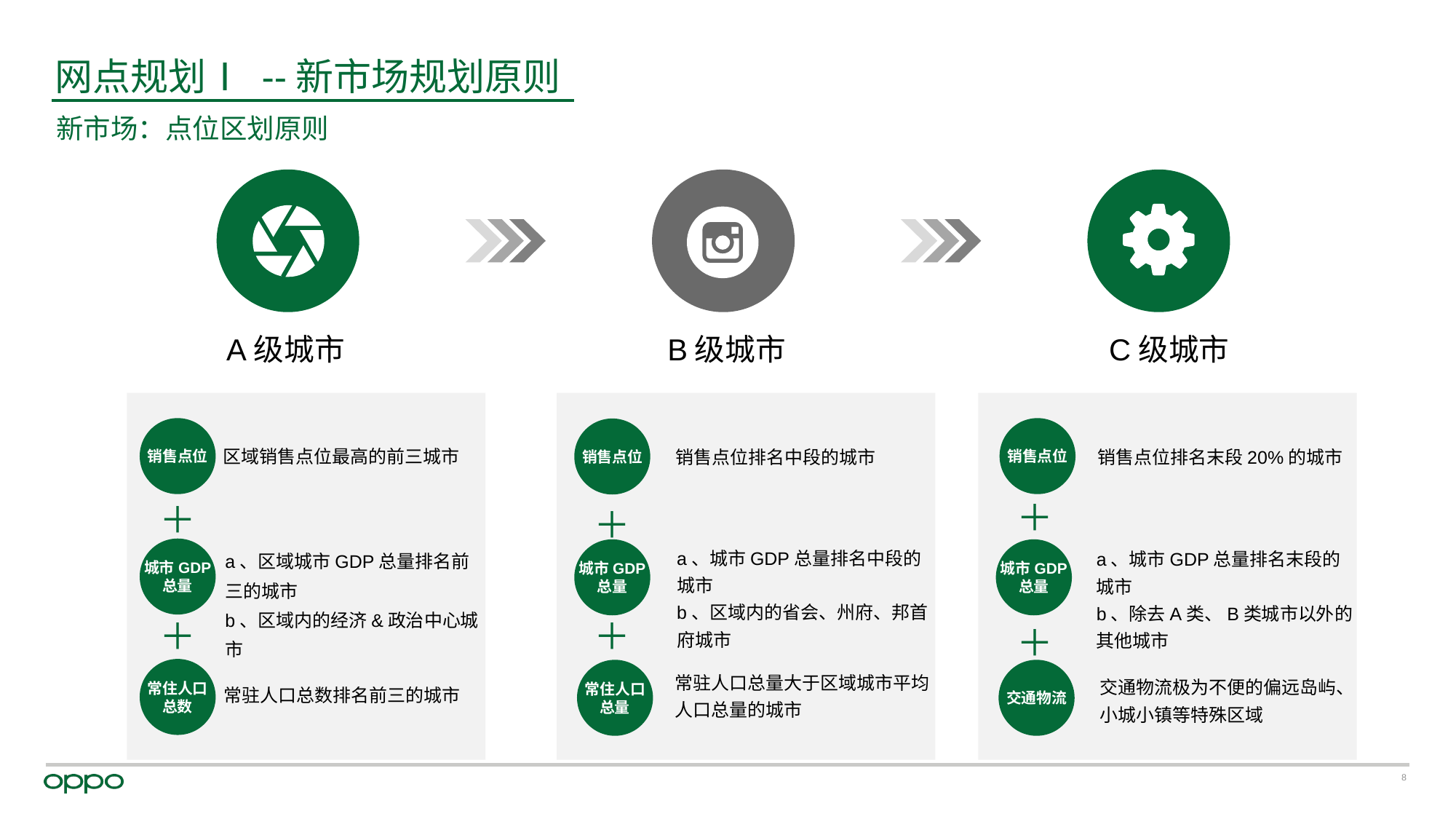

# 网点规划Ⅰ --新市场规划原则
新市场：点位区划原则

A级城市
B级城市
C级城市

销售点位
区域销售点位最高的前三城市
城市GDP
总量
a、区域城市GDP总量排名前三的城市
b、区域内的经济&政治中心城市
常住人口
总数
常驻人口总数排名前三的城市

销售点位排名中段的城市
城市GDP
总量
a、城市GDP总量排名中段的城市
b、区域内的省会、州府、邦首府城市
常住人口
总量
常驻人口总量大于区域城市平均人口总量的城市

销售点位排名末段20%的城市
城市GDP
总量
a、城市GDP总量排名末段的城市
b、除去A类、B类城市以外的其他城市
交通物流
交通物流极为不便的偏远岛屿、小城小镇等特殊区域
销售点位
销售点位
＋
＋
＋
＋
＋
＋